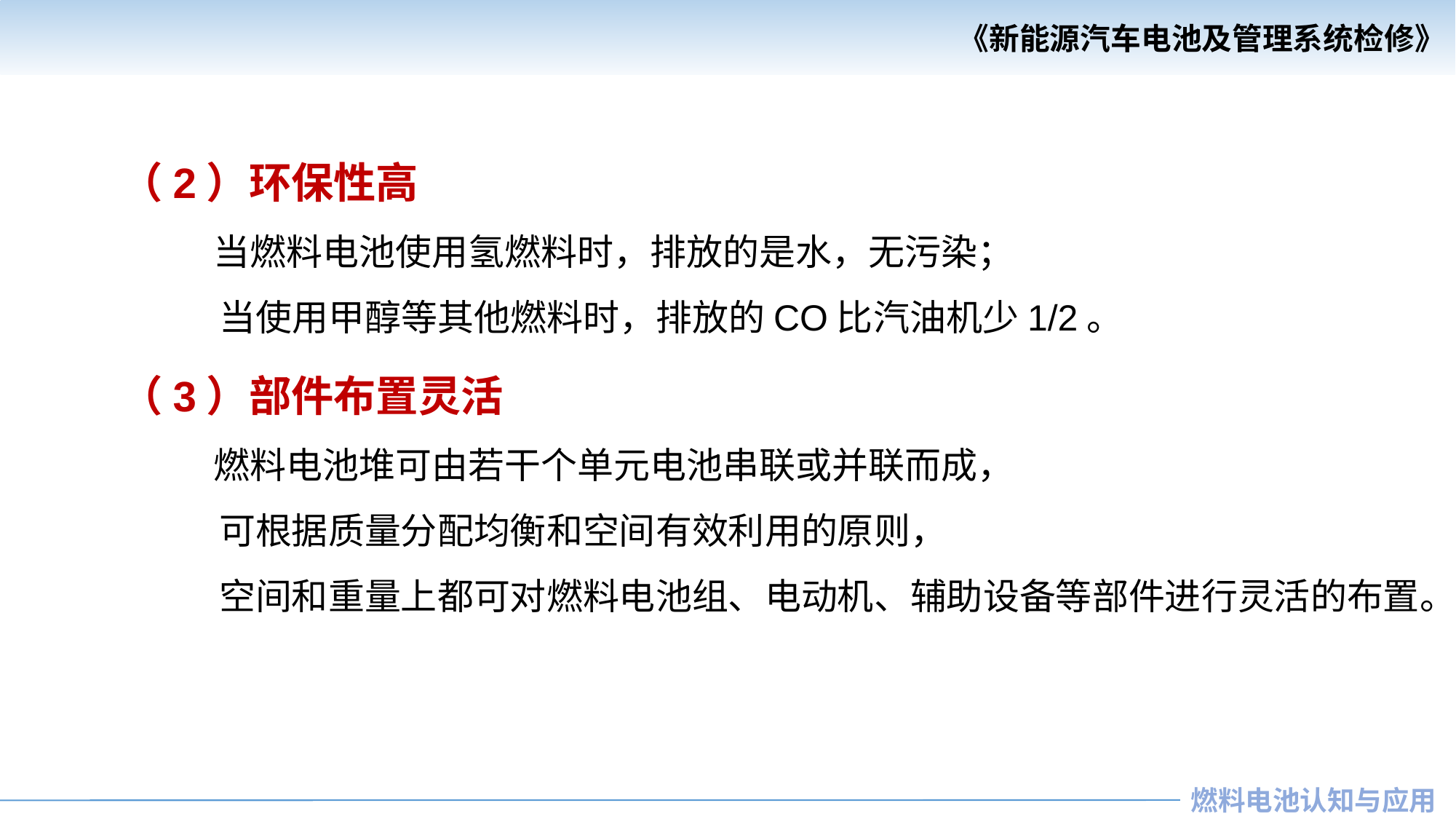

（2）环保性高
              当燃料电池使用氢燃料时，排放的是水，无污染；
           当使用甲醇等其他燃料时，排放的CO比汽油机少1/2。
（3）部件布置灵活
              燃料电池堆可由若干个单元电池串联或并联而成，
           可根据质量分配均衡和空间有效利用的原则，
           空间和重量上都可对燃料电池组、电动机、辅助设备等部件进行灵活的布置。